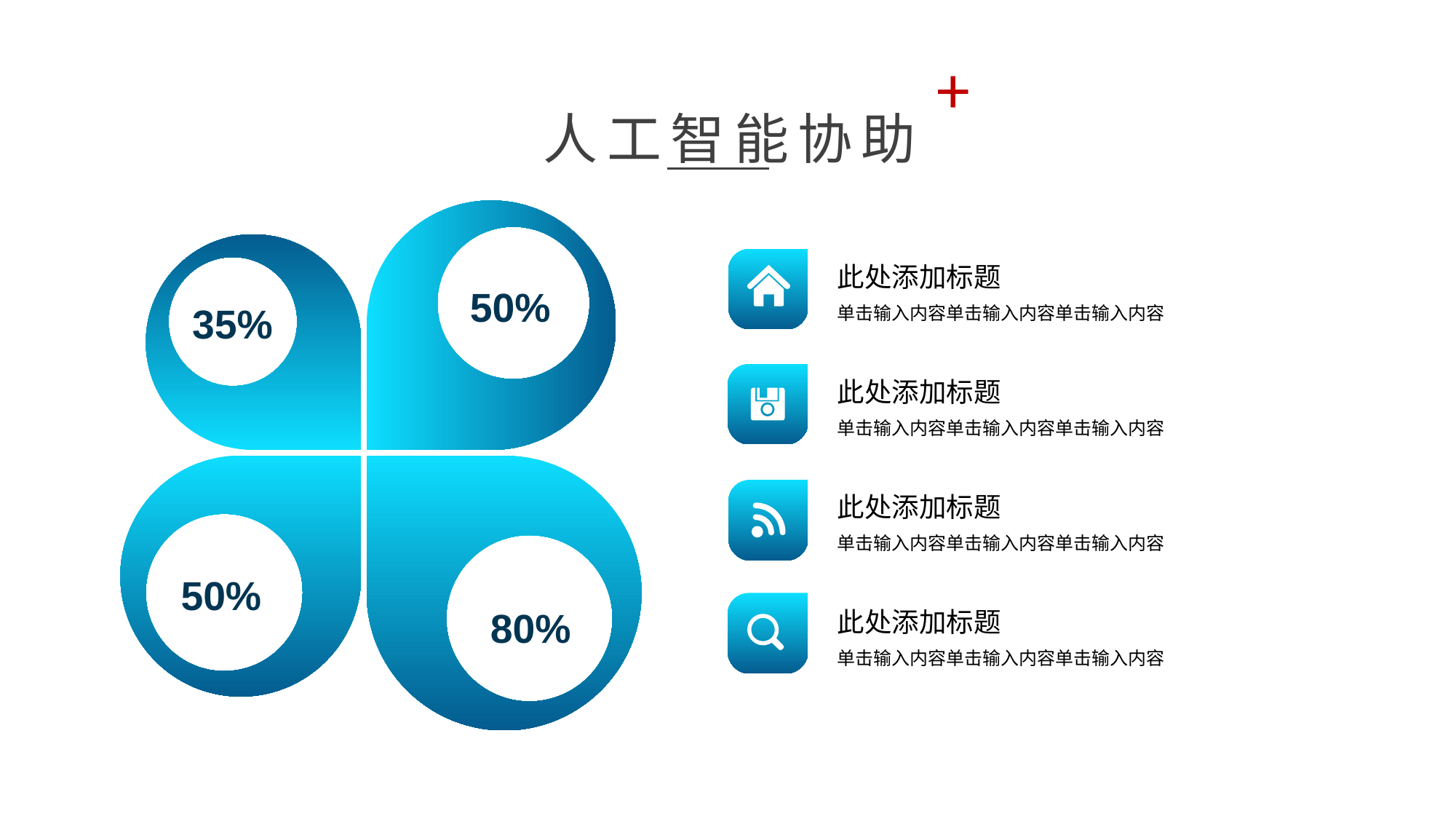

+
人工智能协助

50%
35%

50%
80%

此处添加标题

单击输入内容单击输入内容单击输入内容

此处添加标题

单击输入内容单击输入内容单击输入内容

此处添加标题

单击输入内容单击输入内容单击输入内容

此处添加标题

单击输入内容单击输入内容单击输入内容